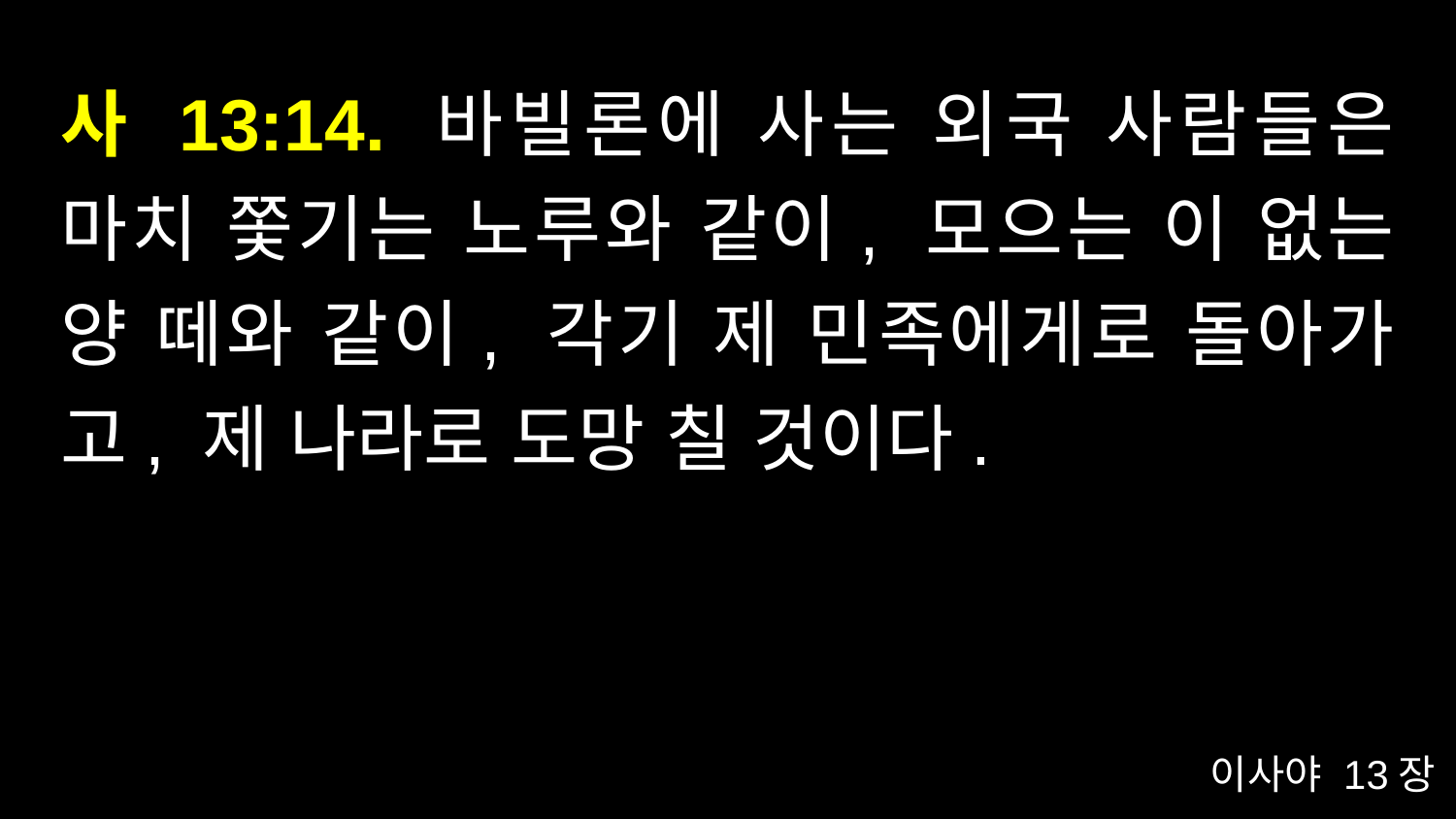

# 사 13:14. 바빌론에 사는 외국 사람들은 마치 쫓기는 노루와 같이, 모으는 이 없는 양 떼와 같이, 각기 제 민족에게로 돌아가고, 제 나라로 도망 칠 것이다.
이사야 13장